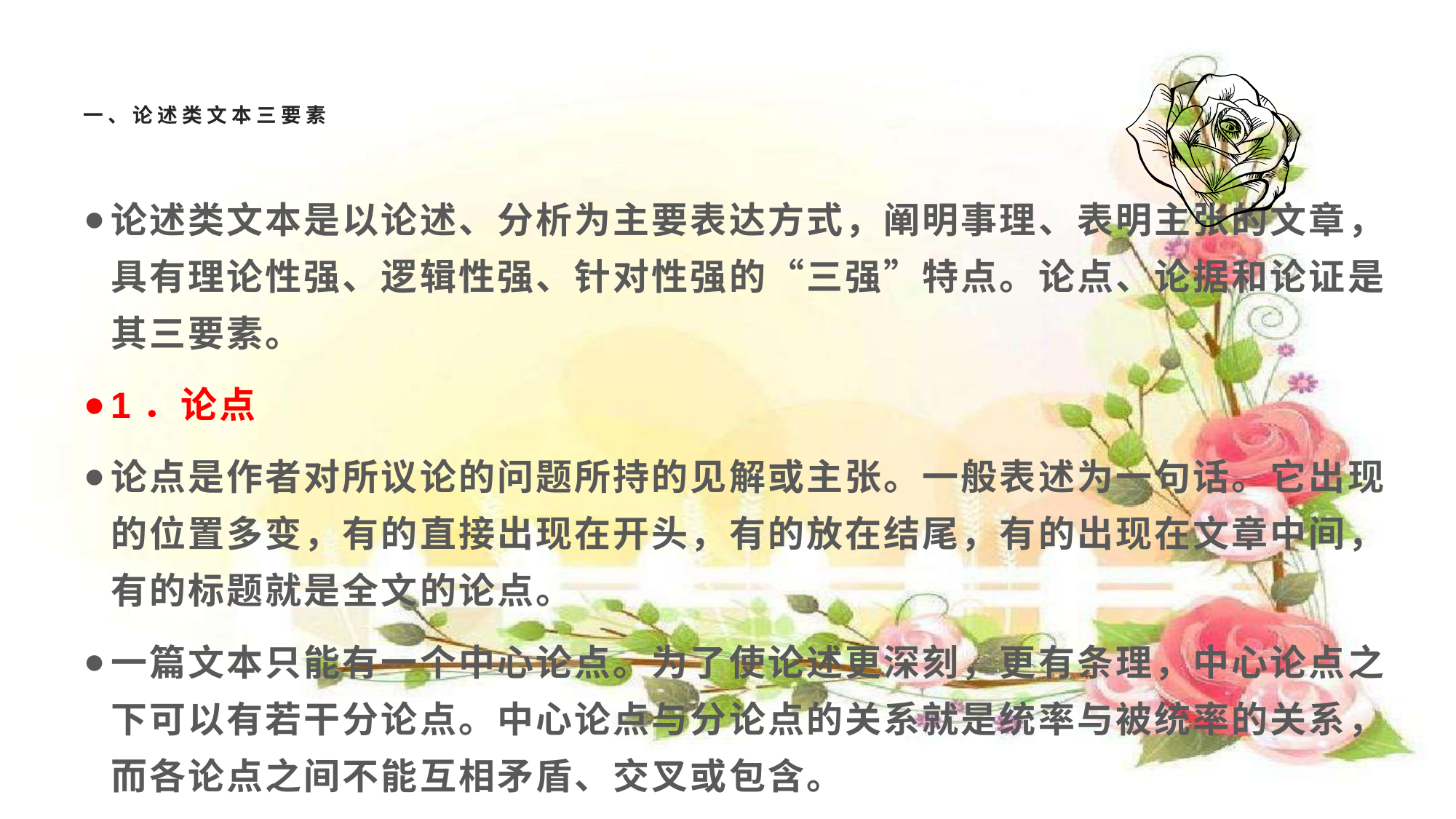

# 一、论述类文本三要素

论述类文本是以论述、分析为主要表达方式，阐明事理、表明主张的文章，具有理论性强、逻辑性强、针对性强的“三强”特点。论点、论据和论证是其三要素。
1．论点
论点是作者对所议论的问题所持的见解或主张。一般表述为一句话。它出现的位置多变，有的直接出现在开头，有的放在结尾，有的出现在文章中间，有的标题就是全文的论点。
一篇文本只能有一个中心论点。为了使论述更深刻，更有条理，中心论点之下可以有若干分论点。中心论点与分论点的关系就是统率与被统率的关系，而各论点之间不能互相矛盾、交叉或包含。